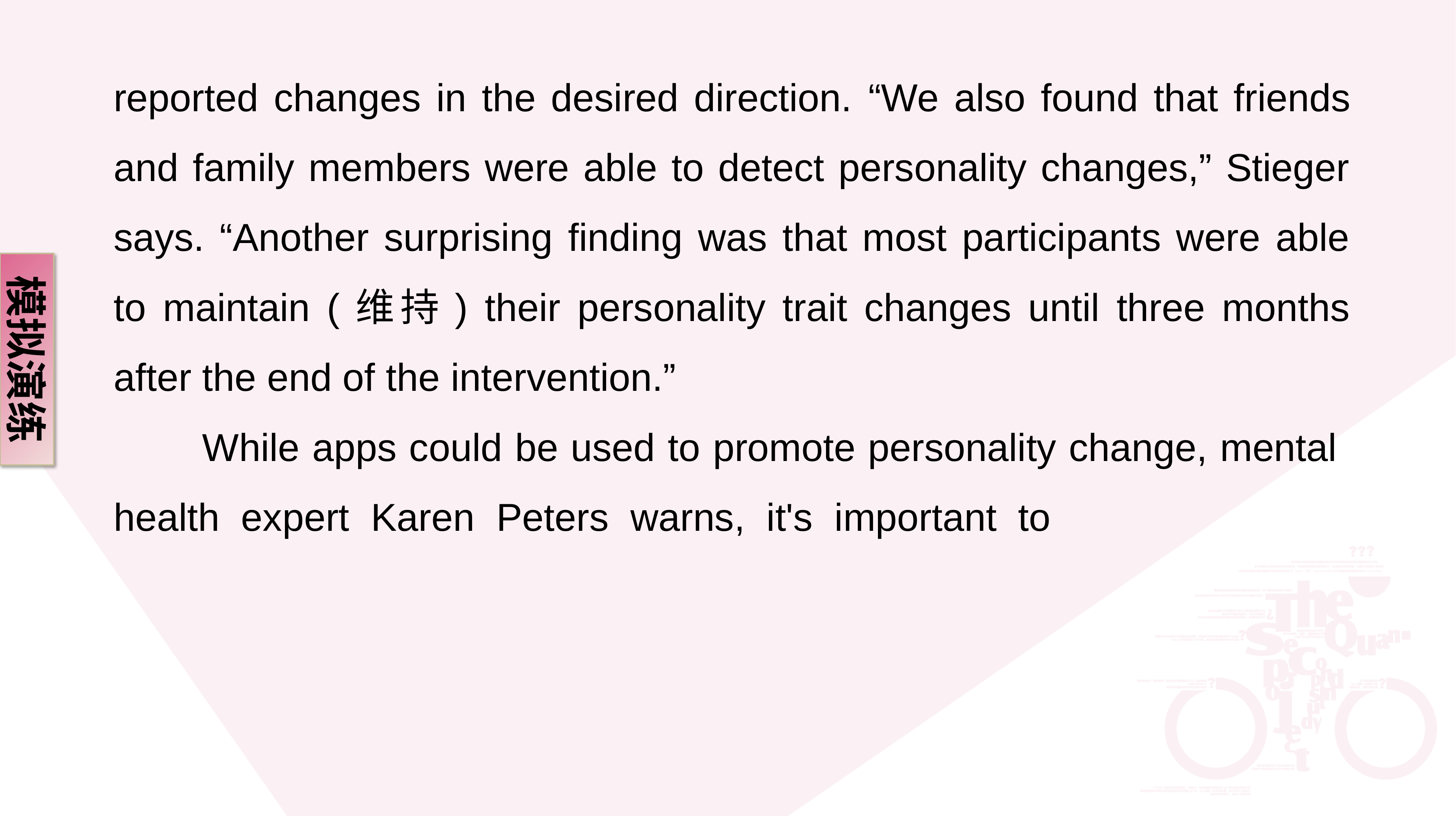

reported changes in the desired direction. “We also found that friends and family members were able to detect personality changes,” Stieger says. “Another surprising finding was that most participants were able to maintain (维持) their personality trait changes until three months after the end of the intervention.”
       While apps could be used to promote personality change, mental  health  expert  Karen  Peters  warns,  it's  important  to

模拟演练